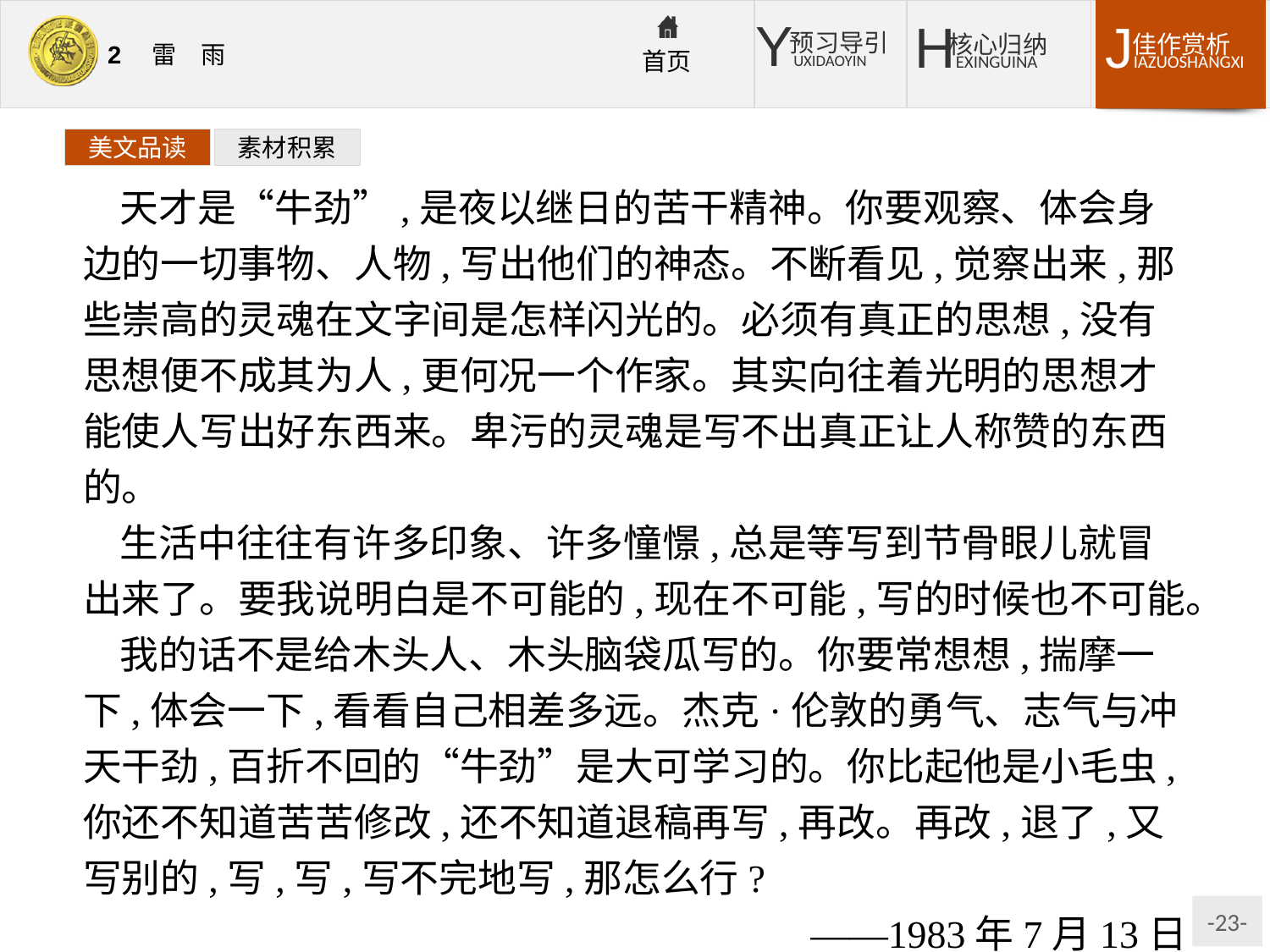

美文品读
素材积累
天才是“牛劲”,是夜以继日的苦干精神。你要观察、体会身边的一切事物、人物,写出他们的神态。不断看见,觉察出来,那些崇高的灵魂在文字间是怎样闪光的。必须有真正的思想,没有思想便不成其为人,更何况一个作家。其实向往着光明的思想才能使人写出好东西来。卑污的灵魂是写不出真正让人称赞的东西的。
生活中往往有许多印象、许多憧憬,总是等写到节骨眼儿就冒出来了。要我说明白是不可能的,现在不可能,写的时候也不可能。
我的话不是给木头人、木头脑袋瓜写的。你要常想想,揣摩一下,体会一下,看看自己相差多远。杰克·伦敦的勇气、志气与冲天干劲,百折不回的“牛劲”是大可学习的。你比起他是小毛虫,你还不知道苦苦修改,还不知道退稿再写,再改。再改,退了,又写别的,写,写,写不完地写,那怎么行?
——1983年7月13日